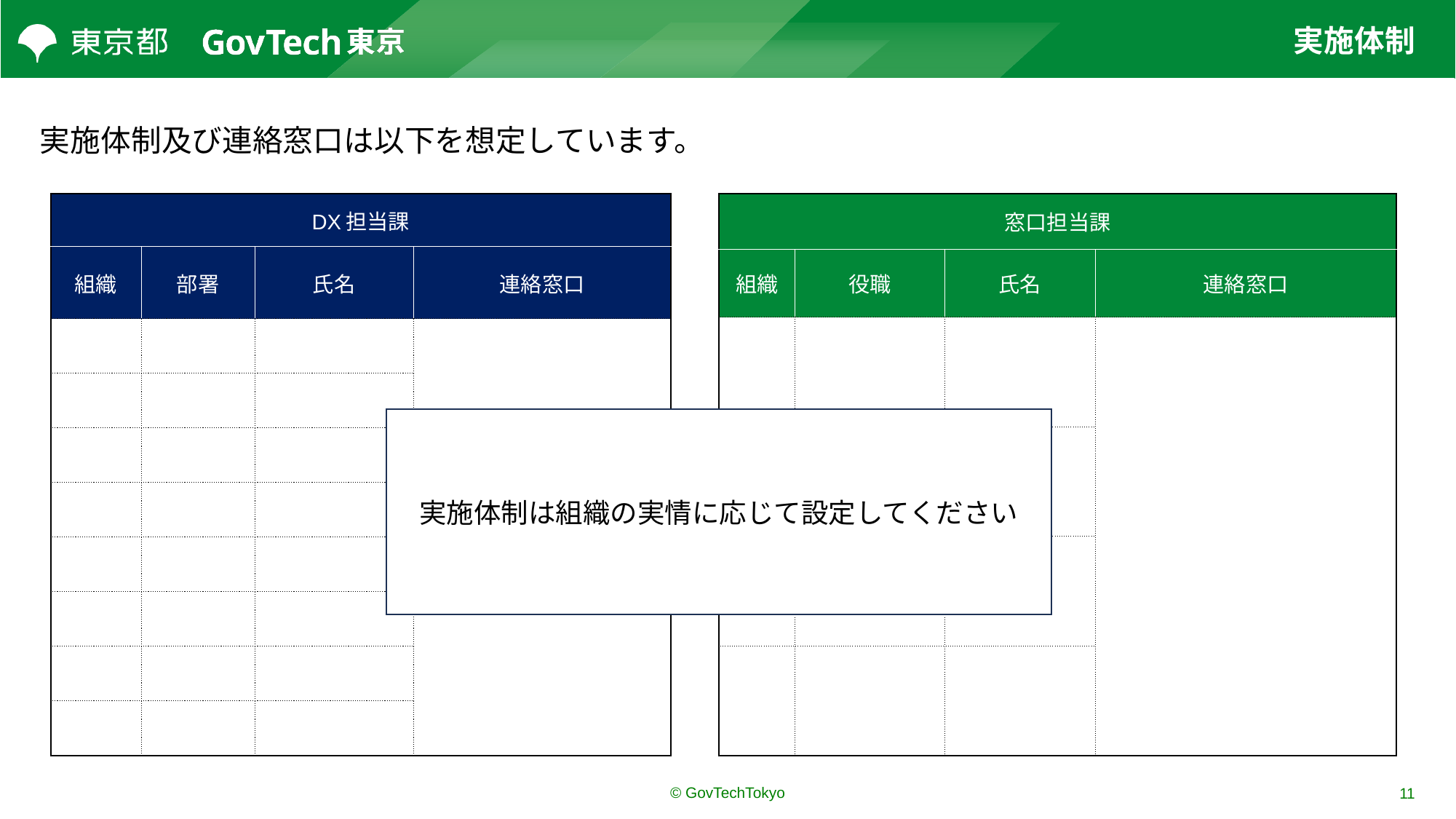

# 実施体制

実施体制及び連絡窓口は以下を想定しています。
| DX担当課 |  |  |  |
| --- | --- | --- | --- |
| 組織​ | 部署​ | 氏名​ | 連絡窓口​ |
|  |  |  |  |
|  |  |  |  |
|  |  |  |  |
|  |  |  |  |
|  |  |  |  |
|  |  |  |  |
|  |  |  |  |
|  |  |  |  |
| 窓口担当課 |  |  |  |
| --- | --- | --- | --- |
| 組織​ | 役職​ | 氏名​ | 連絡窓口​ |
|  |  |  |  |
|  |  |  |  |
|  |  |  |  |
|  |  |  |  |
実施体制は組織の実情に応じて設定してください
© GovTechTokyo
11